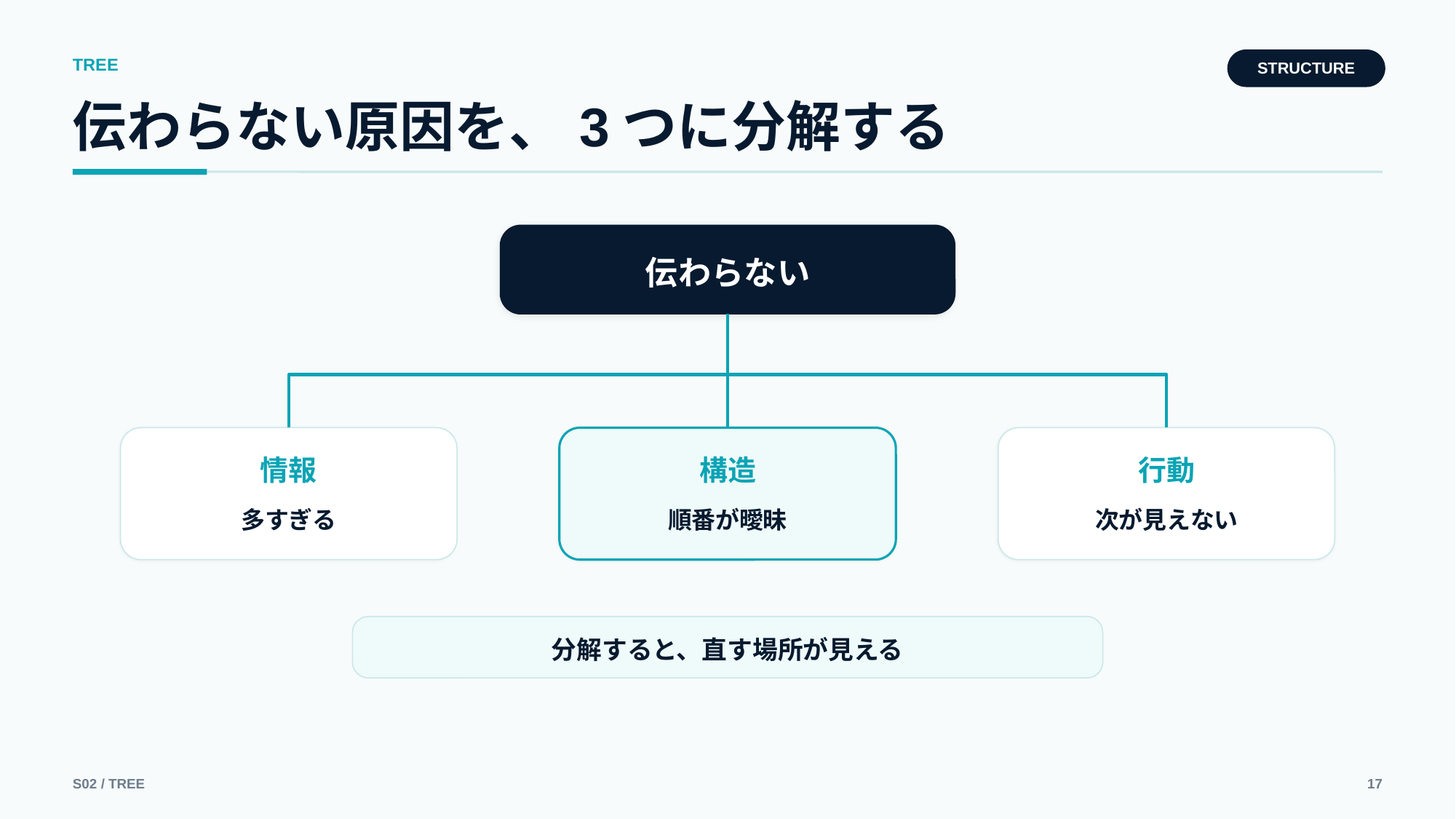

TREE
STRUCTURE
伝わらない原因を、3つに分解する

伝わらない

情報
構造
行動
多すぎる
順番が曖昧
次が見えない
分解すると、直す場所が見える
S02 / TREE
17